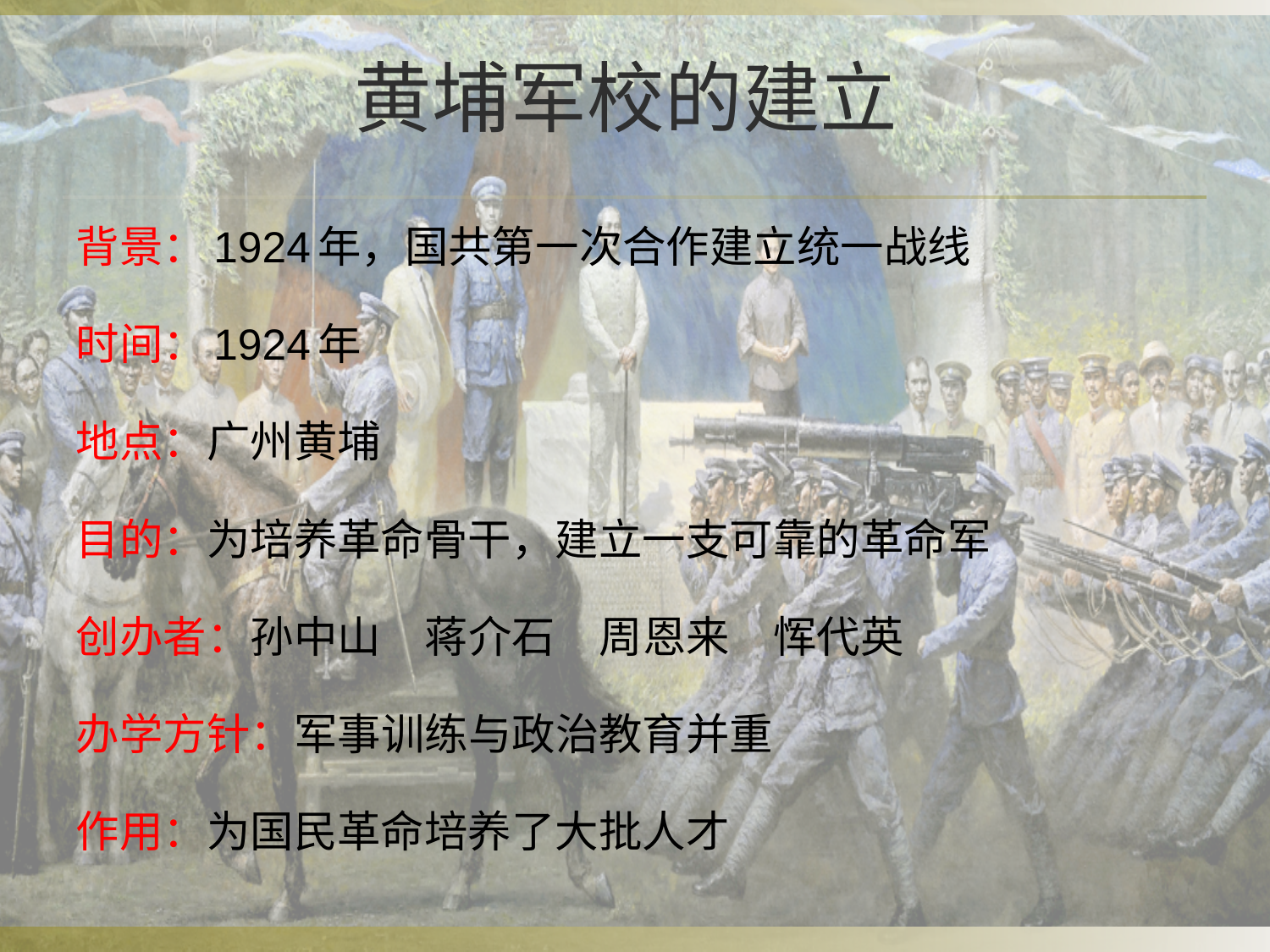

# 黄埔军校的建立
背景：1924年，国共第一次合作建立统一战线
时间：1924年
地点：广州黄埔
目的：为培养革命骨干，建立一支可靠的革命军
创办者：孙中山　蒋介石　周恩来　恽代英
办学方针：军事训练与政治教育并重
作用：为国民革命培养了大批人才